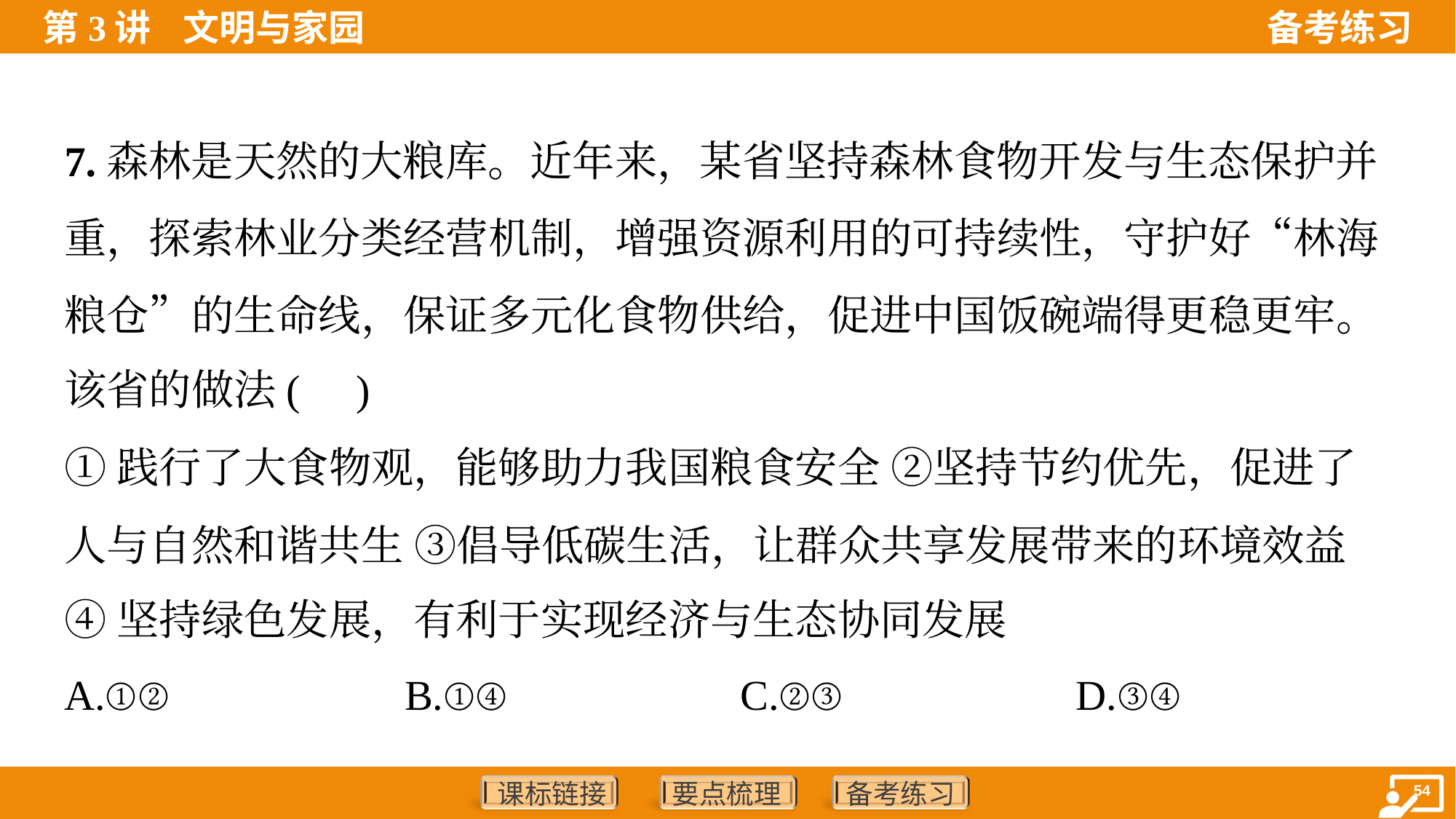

7.森林是天然的大粮库。近年来，某省坚持森林食物开发与生态保护并
重，探索林业分类经营机制，增强资源利用的可持续性，守护好“林海
粮仓”的生命线，保证多元化食物供给，促进中国饭碗端得更稳更牢。
该省的做法(     )
①践行了大食物观，能够助力我国粮食安全 ②坚持节约优先，促进了
人与自然和谐共生 ③倡导低碳生活，让群众共享发展带来的环境效益
④坚持绿色发展，有利于实现经济与生态协同发展
A.①②	B.①④	C.②③	D.③④